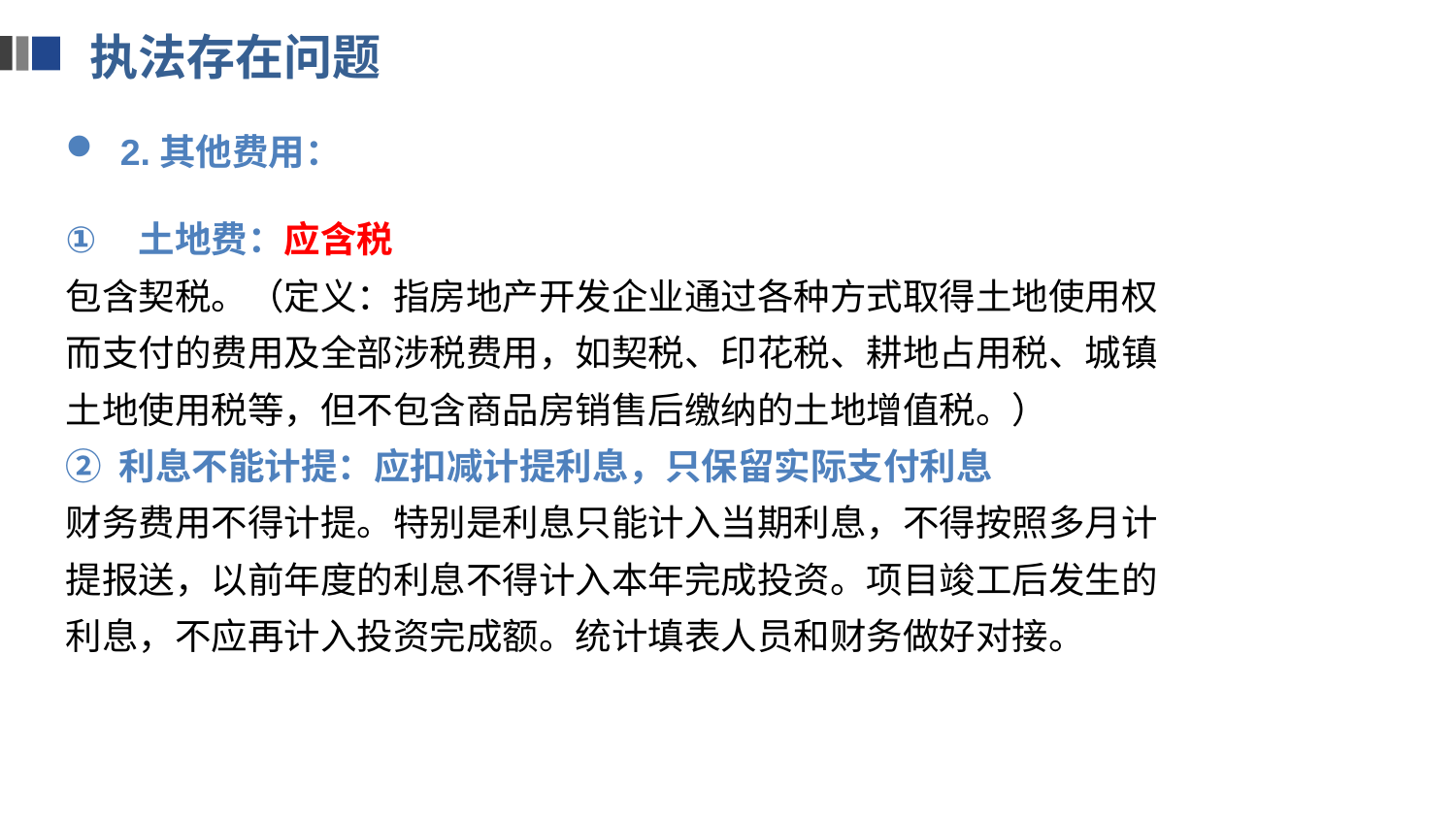

执法存在问题

2.其他费用：

土地费：应含税
包含契税。（定义：指房地产开发企业通过各种方式取得土地使用权而支付的费用及全部涉税费用，如契税、印花税、耕地占用税、城镇土地使用税等，但不包含商品房销售后缴纳的土地增值税。）
② 利息不能计提：应扣减计提利息，只保留实际支付利息
财务费用不得计提。特别是利息只能计入当期利息，不得按照多月计提报送，以前年度的利息不得计入本年完成投资。项目竣工后发生的利息，不应再计入投资完成额。统计填表人员和财务做好对接。